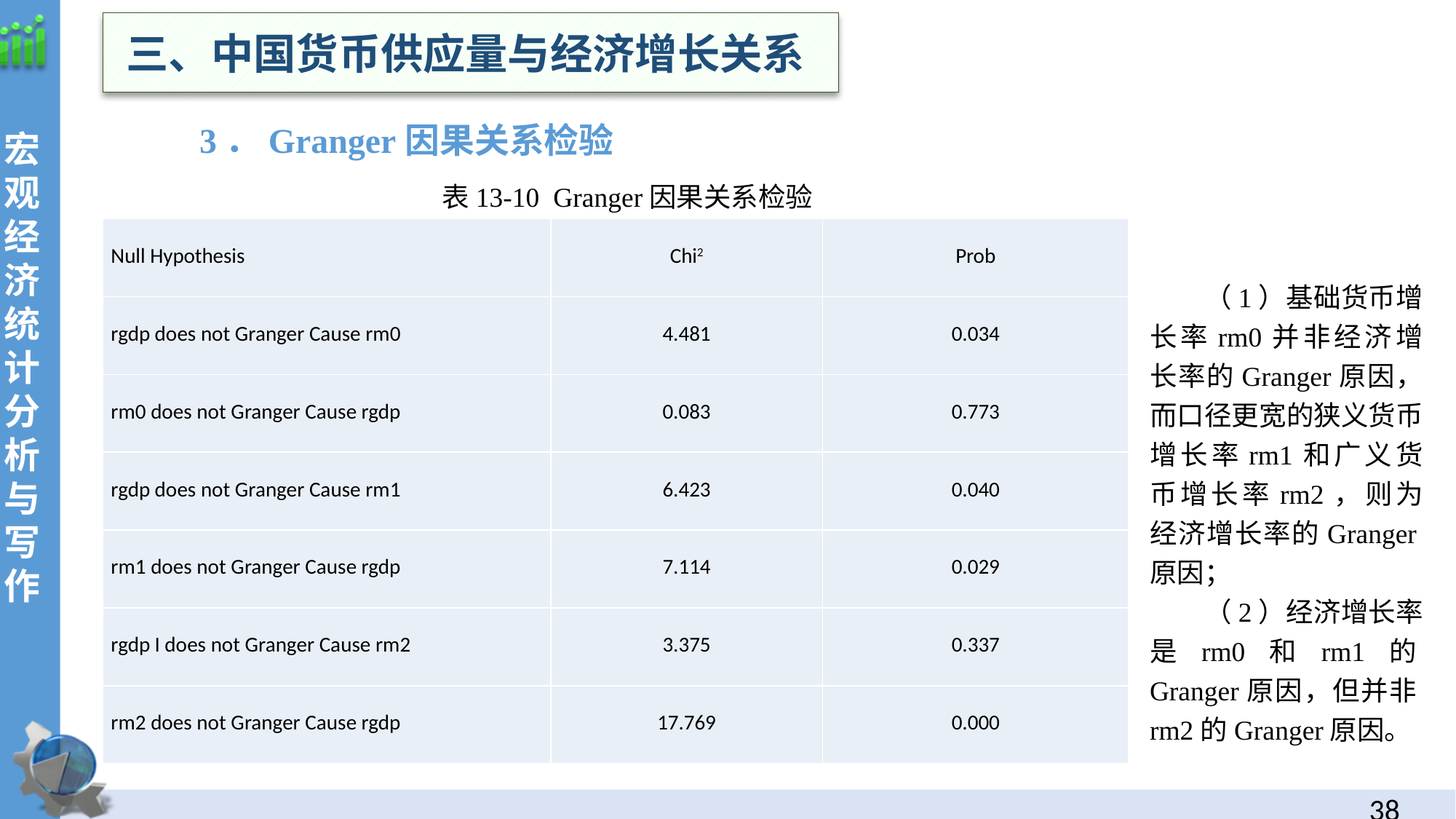

三、中国货币供应量与经济增长关系
3．Granger因果关系检验

表13-10  Granger因果关系检验
| Null Hypothesis | Chi2 | Prob |
| --- | --- | --- |
| rgdp does not Granger Cause rm0 | 4.481 | 0.034 |
| rm0 does not Granger Cause rgdp | 0.083 | 0.773 |
| rgdp does not Granger Cause rm1 | 6.423 | 0.040 |
| rm1 does not Granger Cause rgdp | 7.114 | 0.029 |
| rgdp I does not Granger Cause rm2 | 3.375 | 0.337 |
| rm2 does not Granger Cause rgdp | 17.769 | 0.000 |
（1）基础货币增长率rm0并非经济增长率的Granger原因，而口径更宽的狭义货币增长率rm1和广义货币增长率rm2，则为经济增长率的Granger原因；
（2）经济增长率是rm0和rm1的Granger原因，但并非rm2的Granger原因。
38